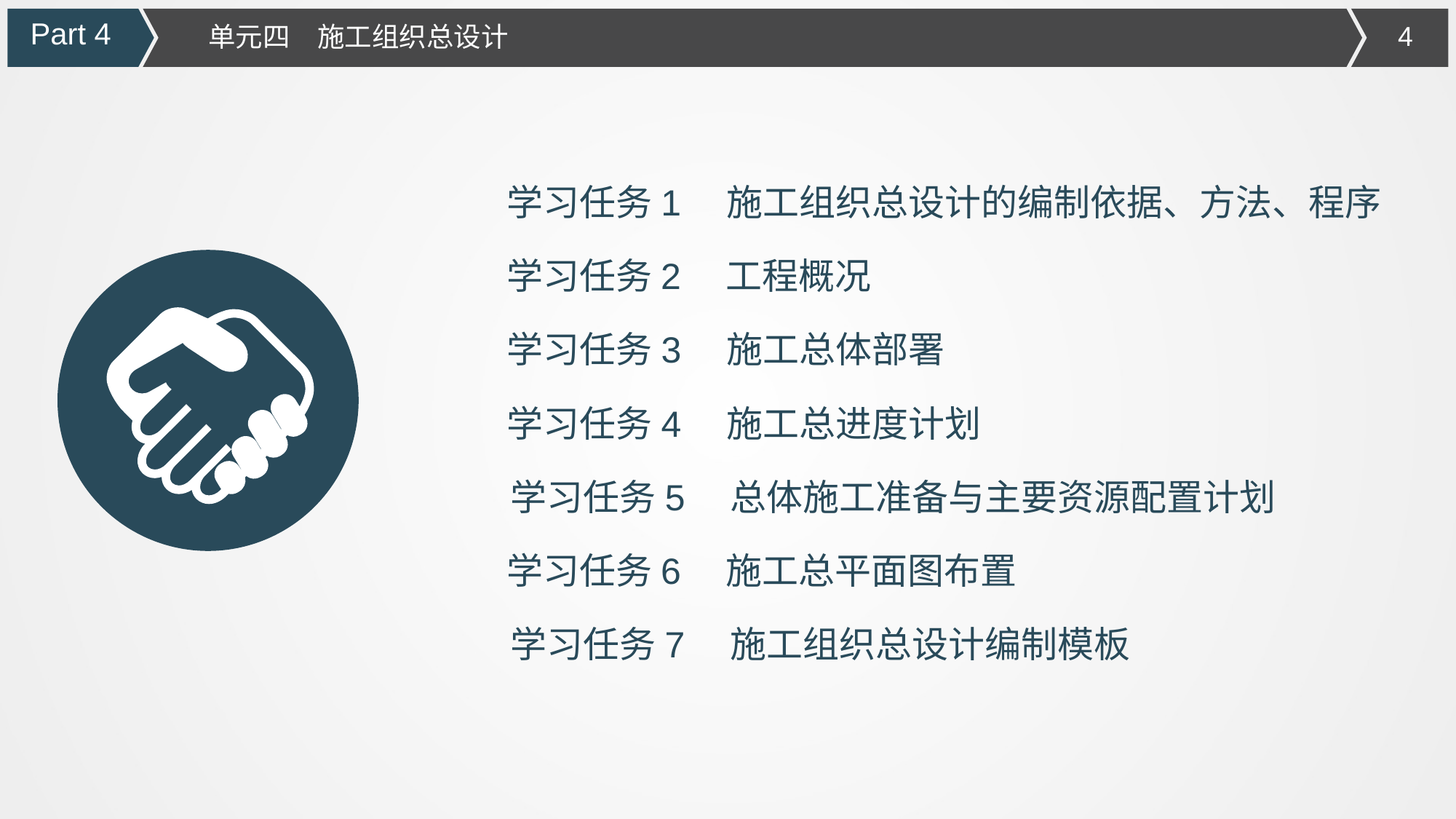

Part 4
单元四　施工组织总设计
学习任务1　施工组织总设计的编制依据、方法、程序
学习任务2　工程概况

学习任务3　施工总体部署
学习任务4　施工总进度计划
学习任务5　总体施工准备与主要资源配置计划
学习任务6　施工总平面图布置
学习任务7　施工组织总设计编制模板